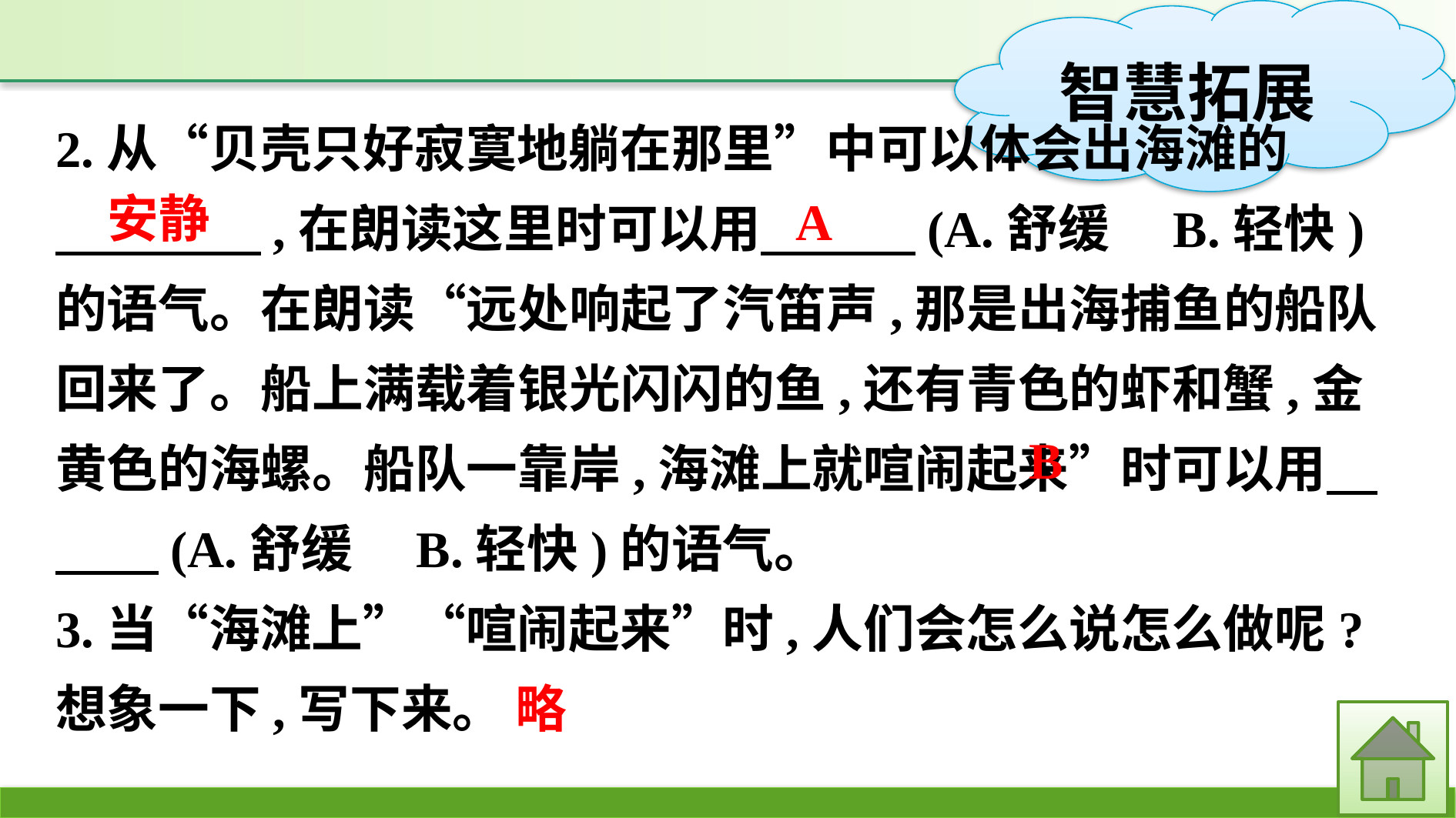

2.从“贝壳只好寂寞地躺在那里”中可以体会出海滩的
　　　　,在朗读这里时可以用　　　(A.舒缓　B.轻快)的语气。在朗读“远处响起了汽笛声,那是出海捕鱼的船队回来了。船上满载着银光闪闪的鱼,还有青色的虾和蟹,金黄色的海螺。船队一靠岸,海滩上就喧闹起来”时可以用　　　(A.舒缓　B.轻快)的语气。
3.当“海滩上”“喧闹起来”时,人们会怎么说怎么做呢?想象一下,写下来。 略
安静
A
B